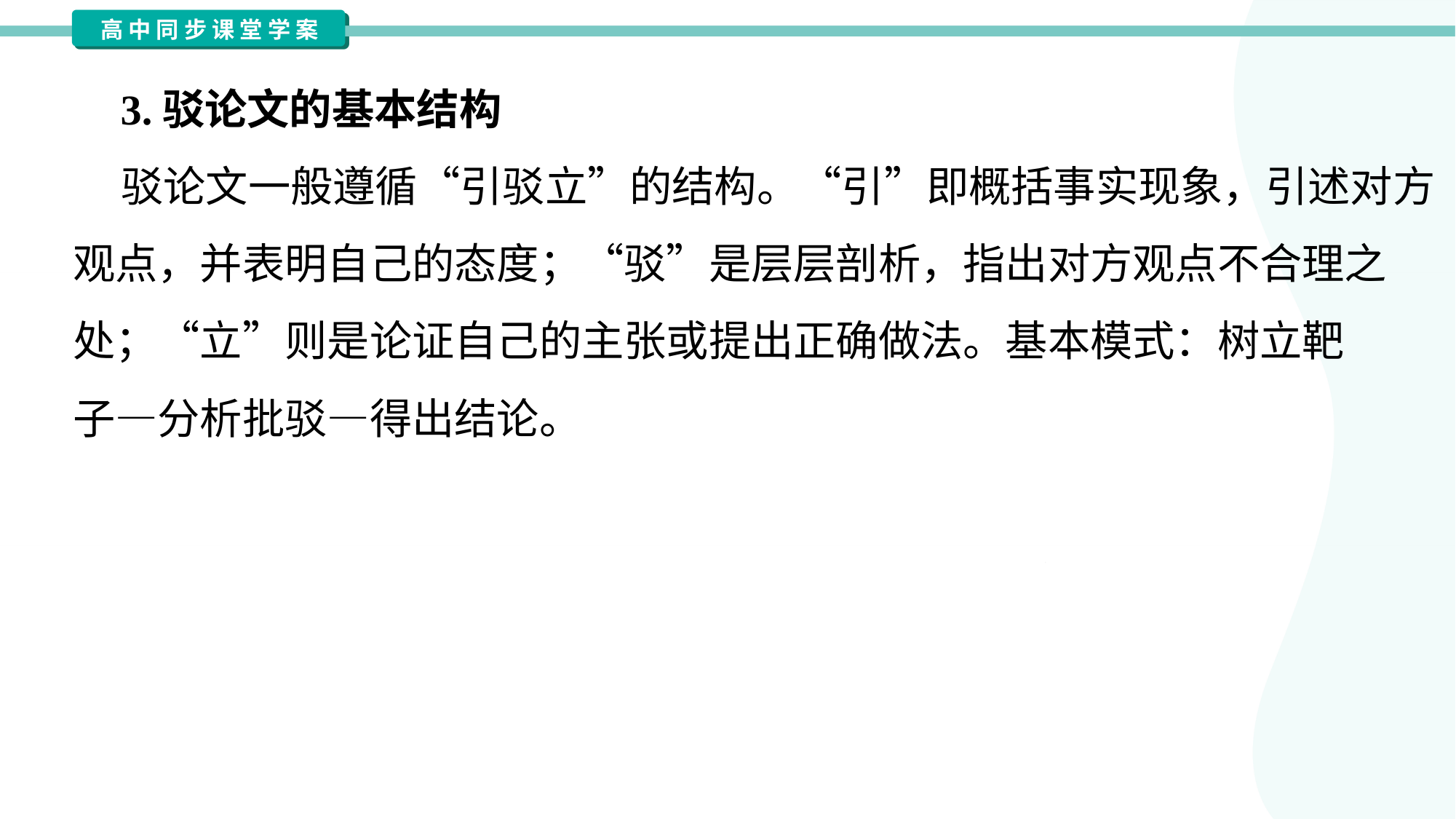

3.驳论文的基本结构
    驳论文一般遵循“引驳立”的结构。“引”即概括事实现象，引述对方
观点，并表明自己的态度；“驳”是层层剖析，指出对方观点不合理之
处；“立”则是论证自己的主张或提出正确做法。基本模式：树立靶
子—分析批驳—得出结论。